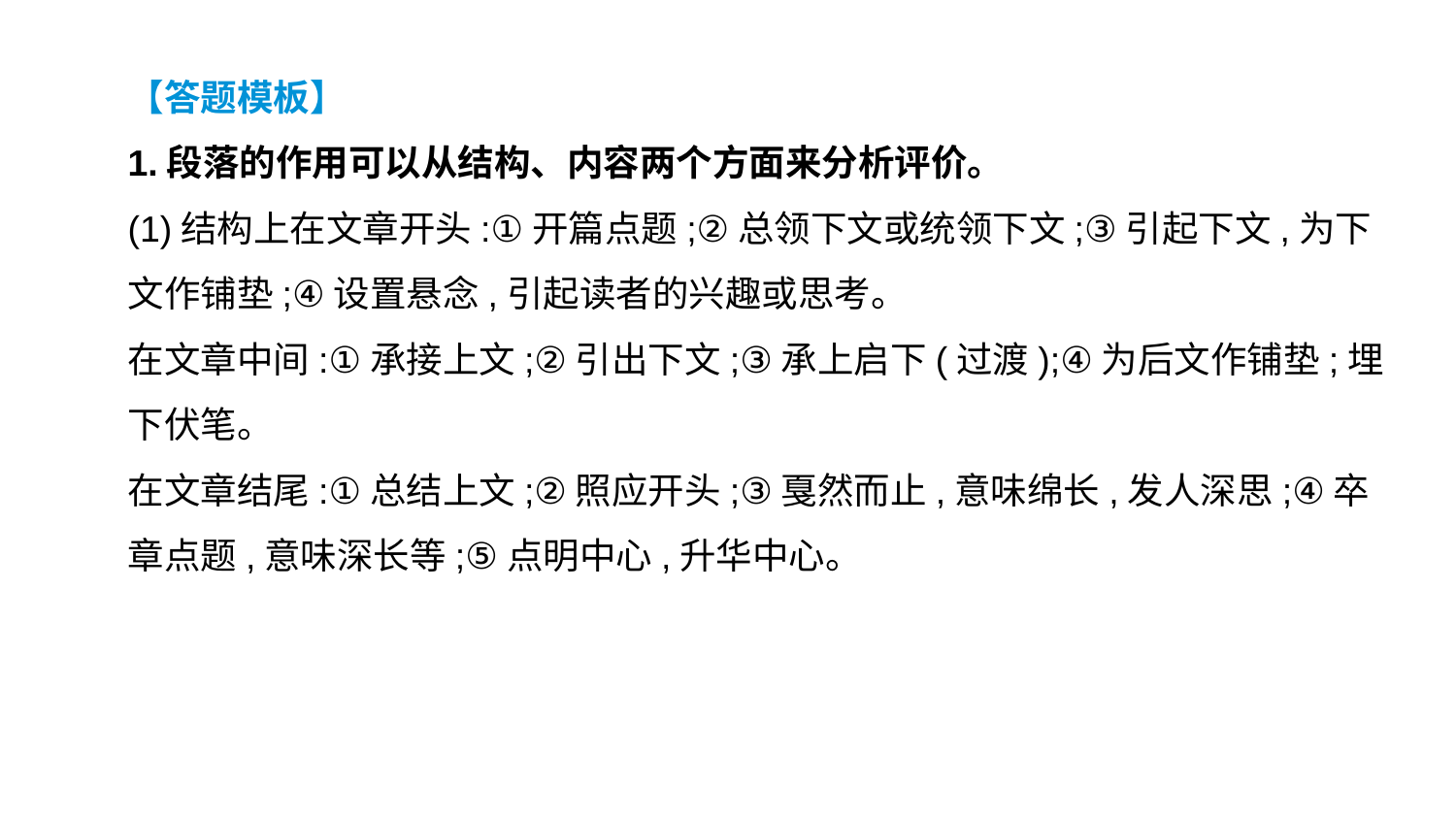

【答题模板】
1.段落的作用可以从结构、内容两个方面来分析评价。
(1)结构上在文章开头:①开篇点题;②总领下文或统领下文;③引起下文,为下文作铺垫;④设置悬念,引起读者的兴趣或思考。
在文章中间:①承接上文;②引出下文;③承上启下(过渡);④为后文作铺垫;埋下伏笔。
在文章结尾:①总结上文;②照应开头;③戛然而止,意味绵长,发人深思;④卒章点题,意味深长等;⑤点明中心,升华中心。